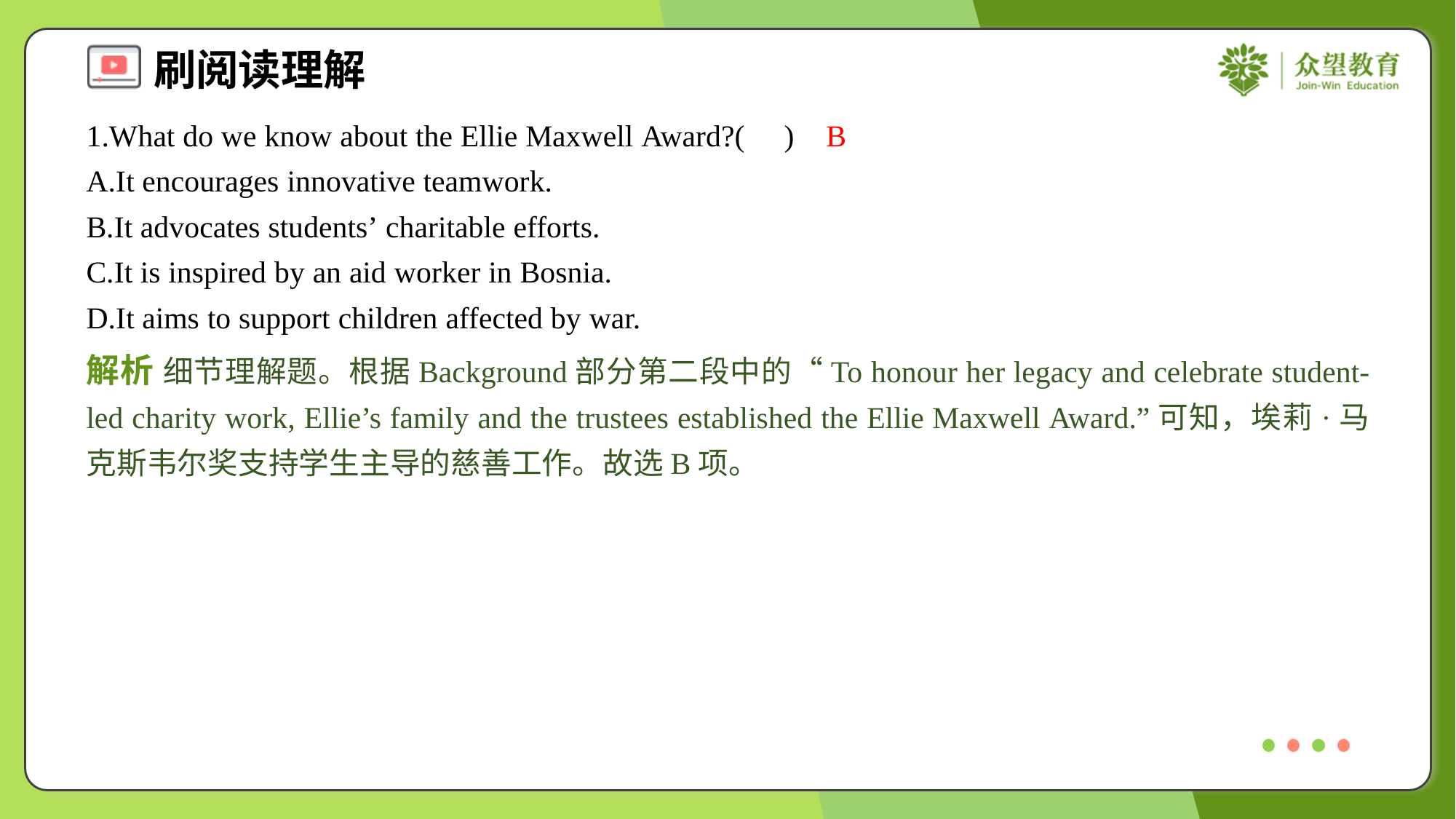

1.What do we know about the Ellie Maxwell Award?(     )
B
A.It encourages innovative teamwork.
B.It advocates students’ charitable efforts.
C.It is inspired by an aid worker in Bosnia.
D.It aims to support children affected by war.
解析 细节理解题。根据Background部分第二段中的“To honour her legacy and celebrate student-led charity work, Ellie’s family and the trustees established the Ellie Maxwell Award.”可知，埃莉·马克斯韦尔奖支持学生主导的慈善工作。故选B项。